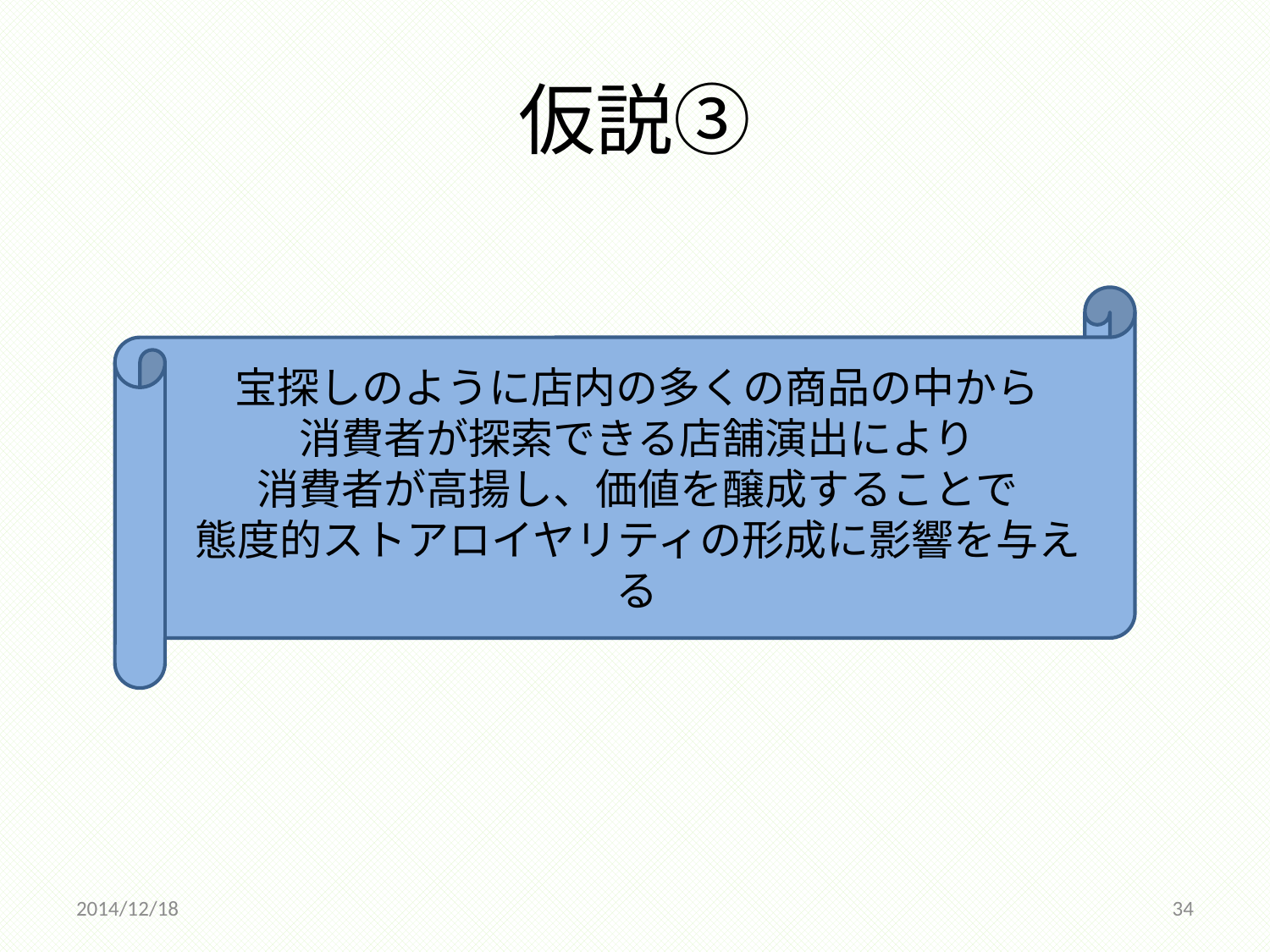

# 仮説③

宝探しのように店内の多くの商品の中から
消費者が探索できる店舗演出により
消費者が高揚し、価値を醸成することで
態度的ストアロイヤリティの形成に影響を与える
2014/12/18
34